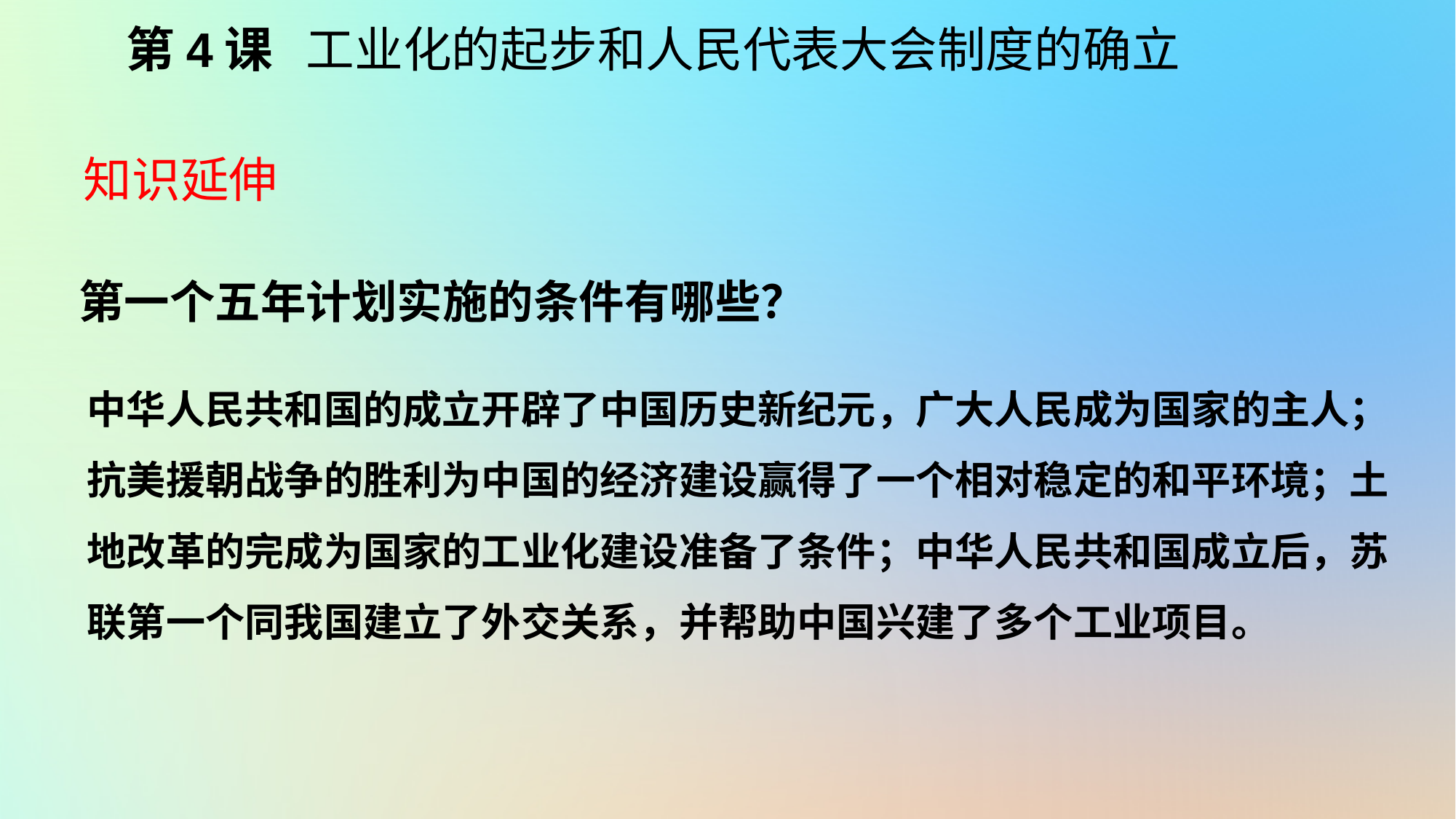

第4课   工业化的起步和人民代表大会制度的确立
知识延伸
第一个五年计划实施的条件有哪些？
中华人民共和国的成立开辟了中国历史新纪元，广大人民成为国家的主人；抗美援朝战争的胜利为中国的经济建设赢得了一个相对稳定的和平环境；土地改革的完成为国家的工业化建设准备了条件；中华人民共和国成立后，苏联第一个同我国建立了外交关系，并帮助中国兴建了多个工业项目。